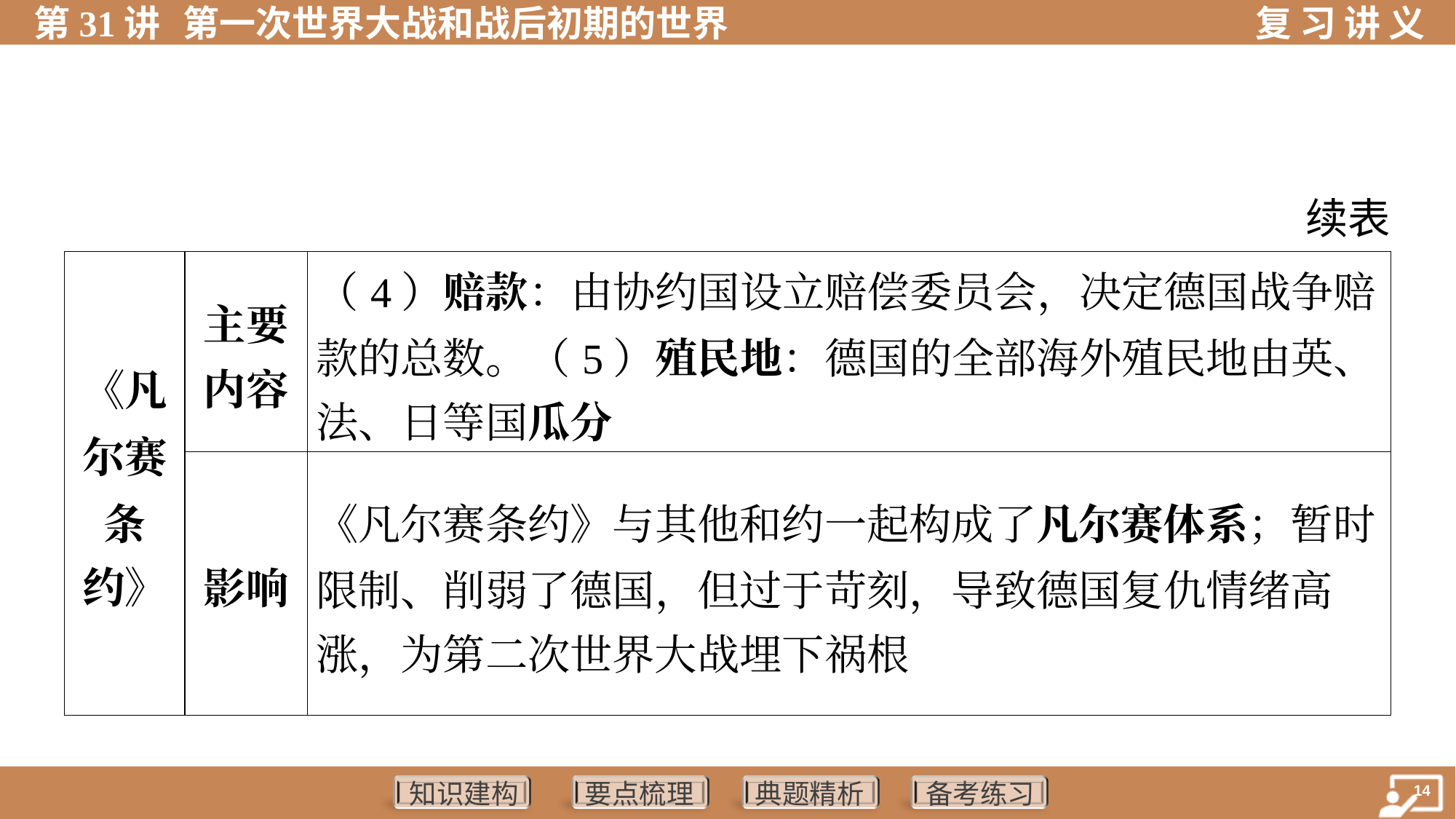

续表
| 《凡 尔赛 条 约》 | 主要 内容 | （4）赔款：由协约国设立赔偿委员会，决定德国战争赔 款的总数。（5）殖民地：德国的全部海外殖民地由英、 法、日等国瓜分 |  |
| --- | --- | --- | --- |
|  | 影响 | 《凡尔赛条约》与其他和约一起构成了凡尔赛体系；暂时 限制、削弱了德国，但过于苛刻，导致德国复仇情绪高 涨，为第二次世界大战埋下祸根 |  |